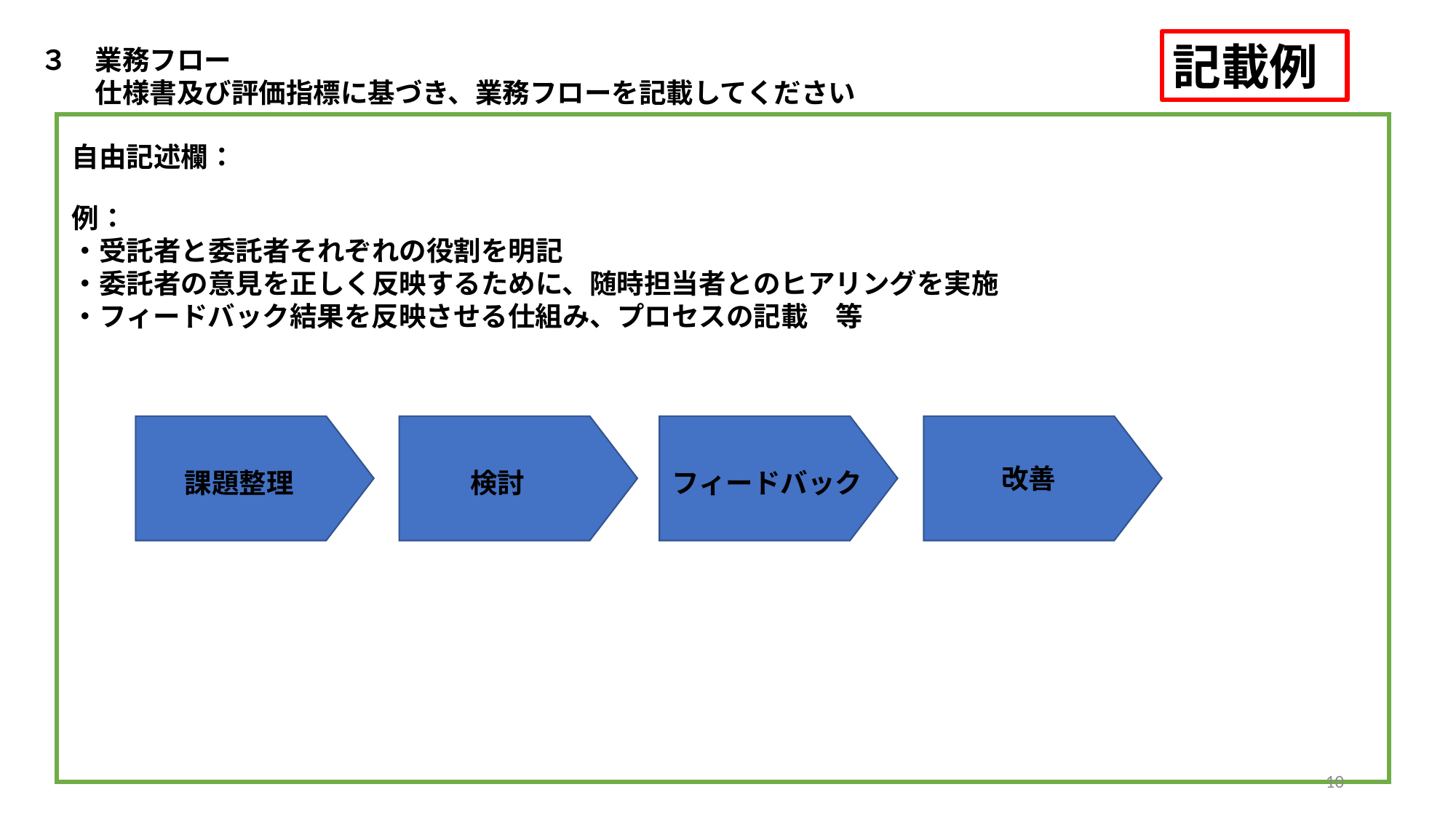

記載例
３　業務フロー
　　仕様書及び評価指標に基づき、業務フローを記載してください

自由記述欄：
例：
・受託者と委託者それぞれの役割を明記
・委託者の意見を正しく反映するために、随時担当者とのヒアリングを実施
・フィードバック結果を反映させる仕組み、プロセスの記載　等

改善
課題整理
検討
フィードバック
10